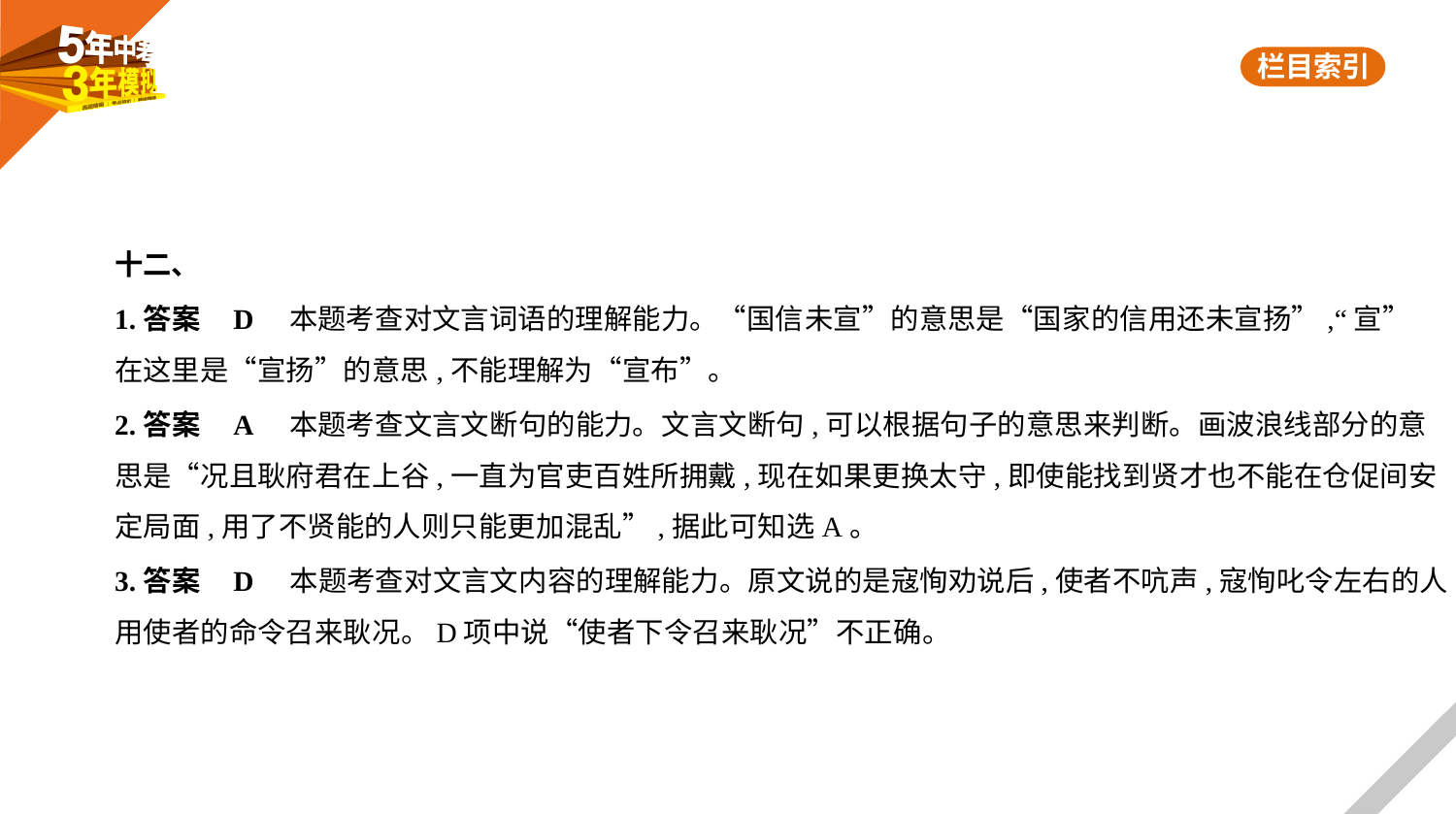

十二、
1.答案    D　本题考查对文言词语的理解能力。“国信未宣”的意思是“国家的信用还未宣扬”,“宣”
在这里是“宣扬”的意思,不能理解为“宣布”。
2.答案    A　本题考查文言文断句的能力。文言文断句,可以根据句子的意思来判断。画波浪线部分的意
思是“况且耿府君在上谷,一直为官吏百姓所拥戴,现在如果更换太守,即使能找到贤才也不能在仓促间安
定局面,用了不贤能的人则只能更加混乱”,据此可知选A。
3.答案    D    本题考查对文言文内容的理解能力。原文说的是寇恂劝说后,使者不吭声,寇恂叱令左右的人
用使者的命令召来耿况。D项中说“使者下令召来耿况”不正确。